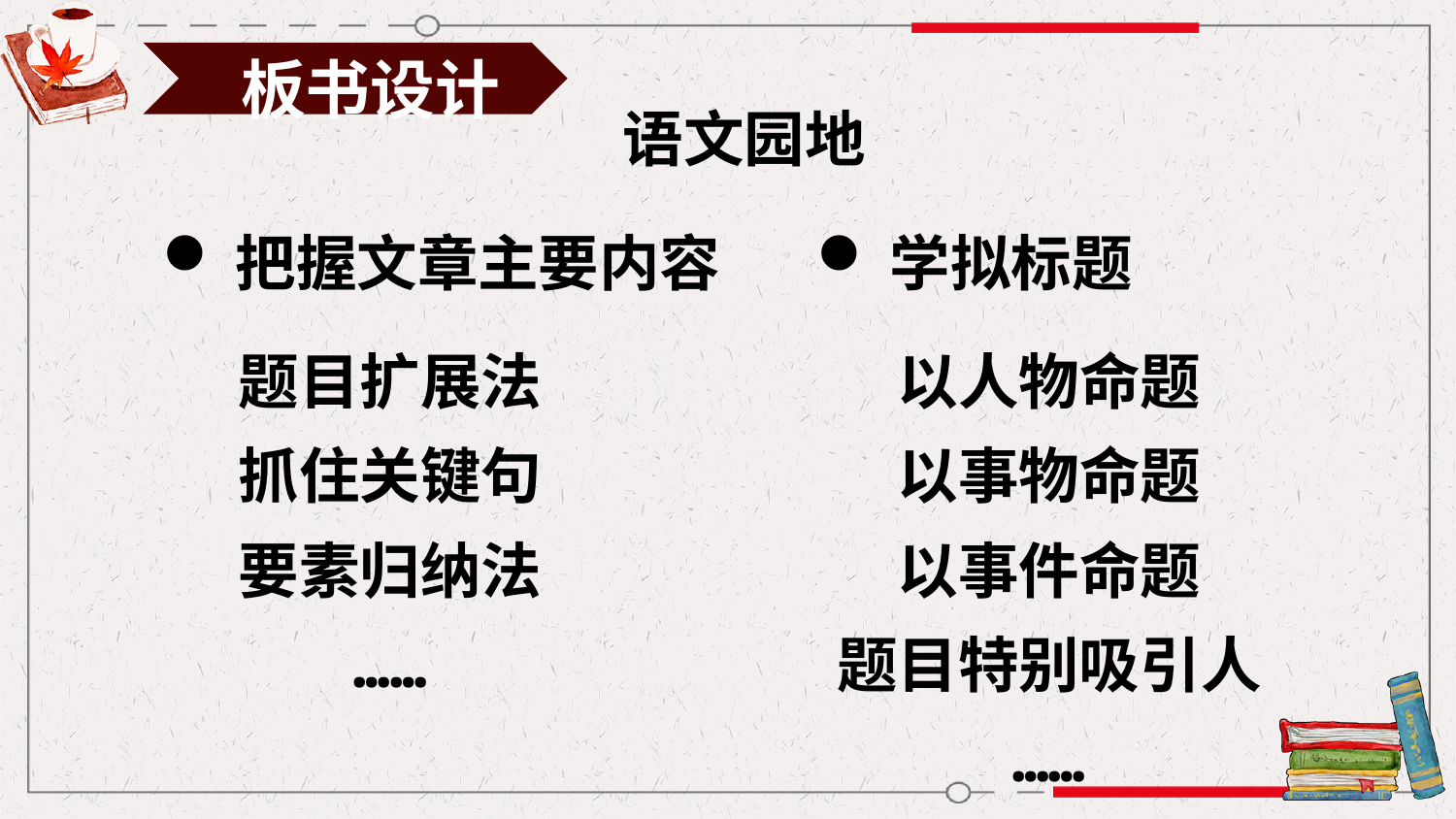

板书设计
语文园地
把握文章主要内容
学拟标题
题目扩展法
抓住关键句
要素归纳法
……
以人物命题
以事物命题
以事件命题
题目特别吸引人
……